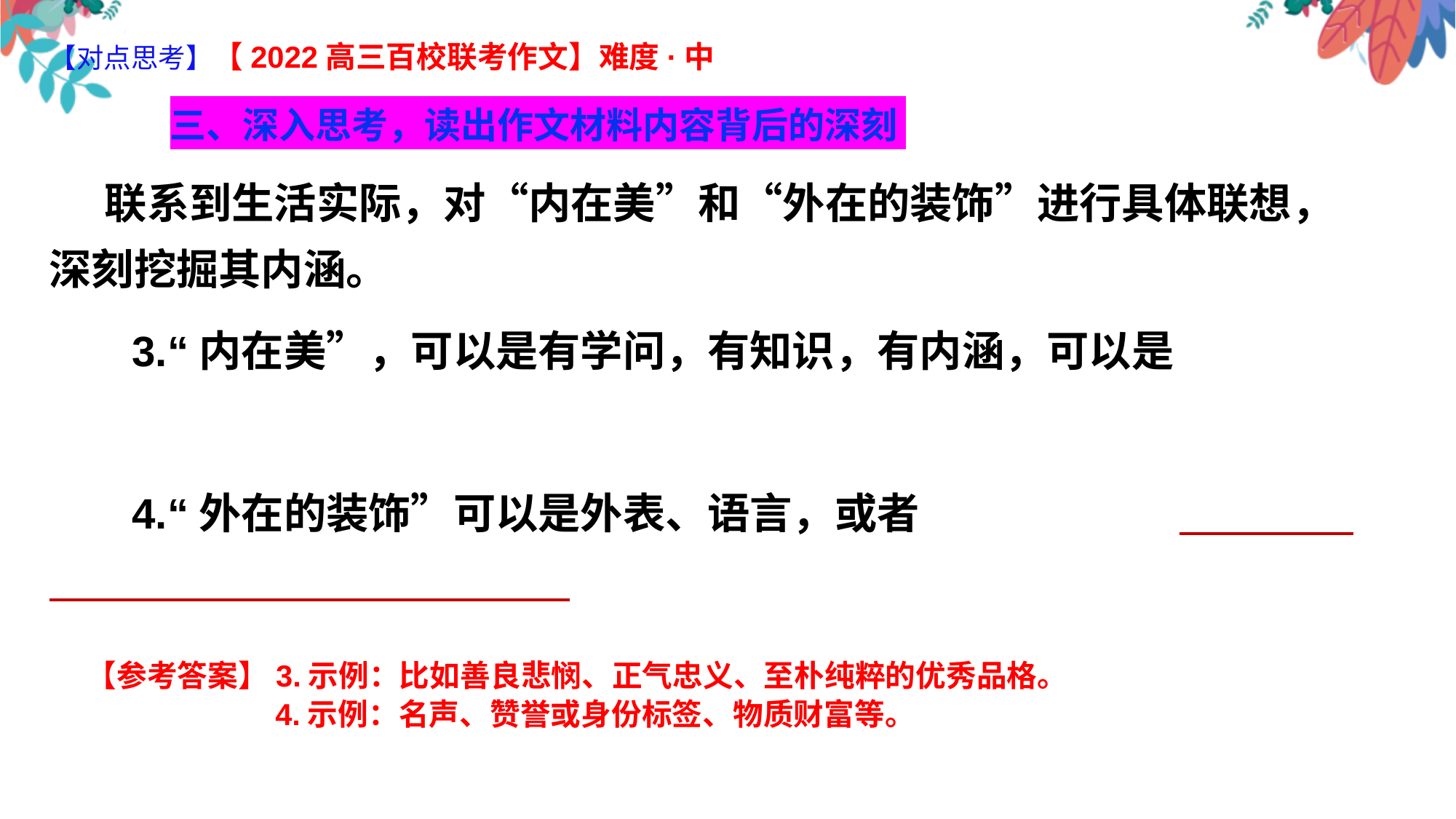

【对点思考】【2022高三百校联考作文】难度·中
                三、深入思考，读出作文材料内容背后的深刻
     联系到生活实际，对“内在美”和“外在的装饰”进行具体联想，深刻挖掘其内涵。
       3.“内在美”，可以是有学问，有知识，有内涵，可以是

       4.“外在的装饰”可以是外表、语言，或者
   【参考答案】3.示例：比如善良悲悯、正气忠义、至朴纯粹的优秀品格。
                           4.示例：名声、赞誉或身份标签、物质财富等。